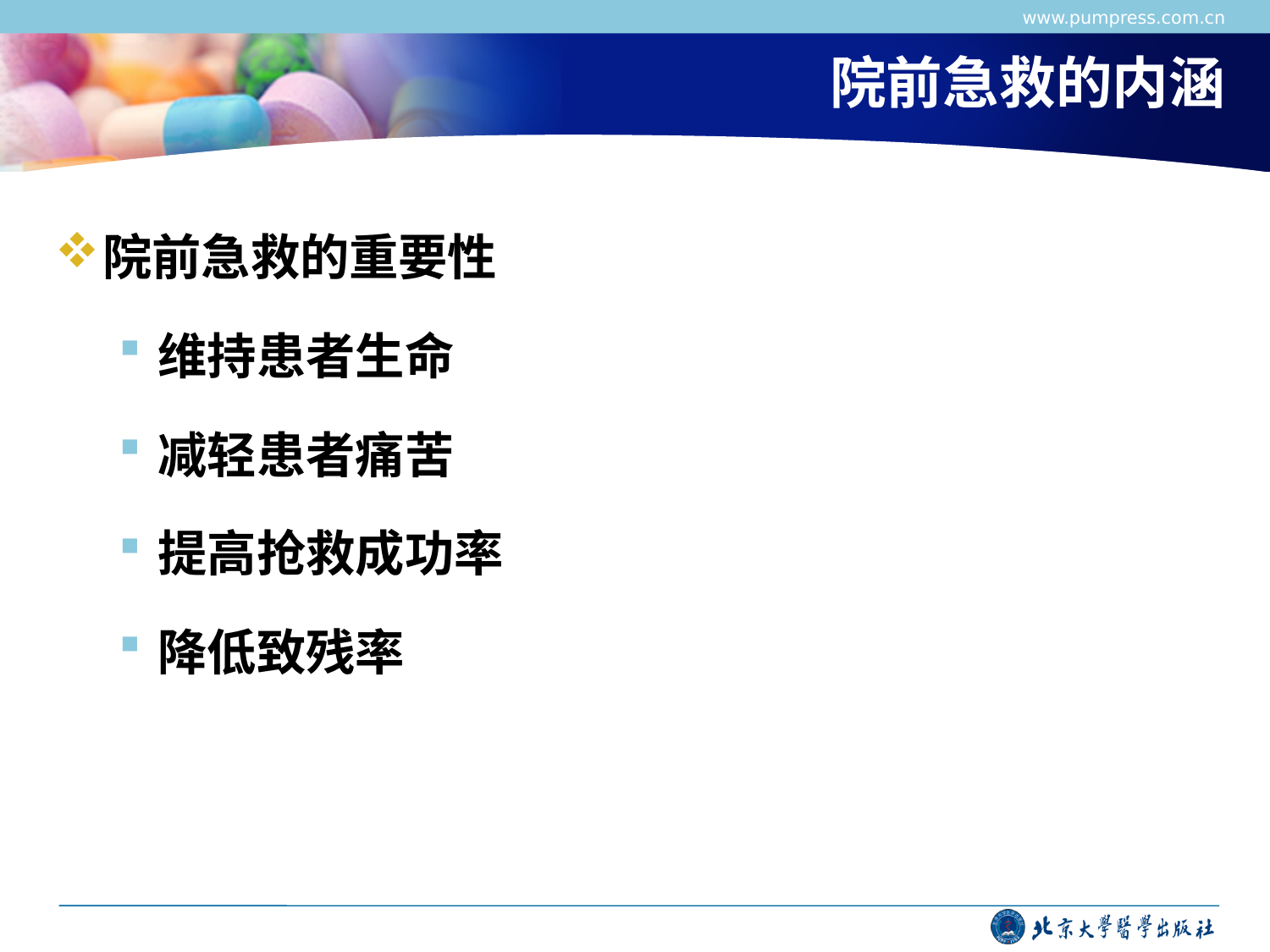

www.pumpress.com.cn
# 院前急救的内涵
院前急救的重要性
维持患者生命
减轻患者痛苦
提高抢救成功率
降低致残率